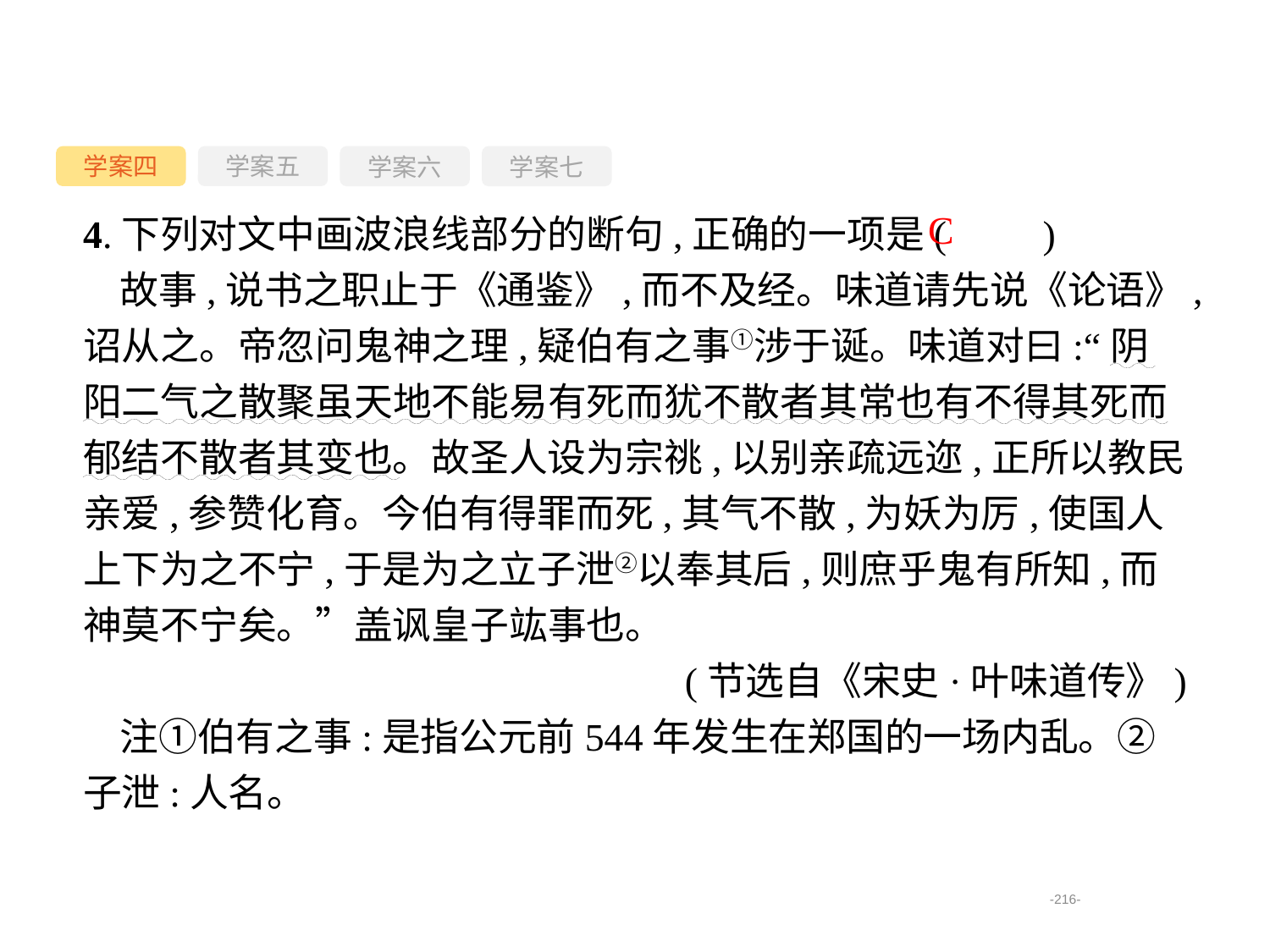

学案四
学案六
学案七
学案五
4.下列对文中画波浪线部分的断句,正确的一项是(　　)
故事,说书之职止于《通鉴》,而不及经。味道请先说《论语》,诏从之。帝忽问鬼神之理,疑伯有之事①涉于诞。味道对曰:“阴阳二气之散聚虽天地不能易有死而犹不散者其常也有不得其死而郁结不散者其变也。故圣人设为宗祧,以别亲疏远迩,正所以教民亲爱,参赞化育。今伯有得罪而死,其气不散,为妖为厉,使国人上下为之不宁,于是为之立子泄②以奉其后,则庶乎鬼有所知,而神莫不宁矣。”盖讽皇子竑事也。
(节选自《宋史·叶味道传》)
注①伯有之事:是指公元前544年发生在郑国的一场内乱。②子泄:人名。
C
-216-